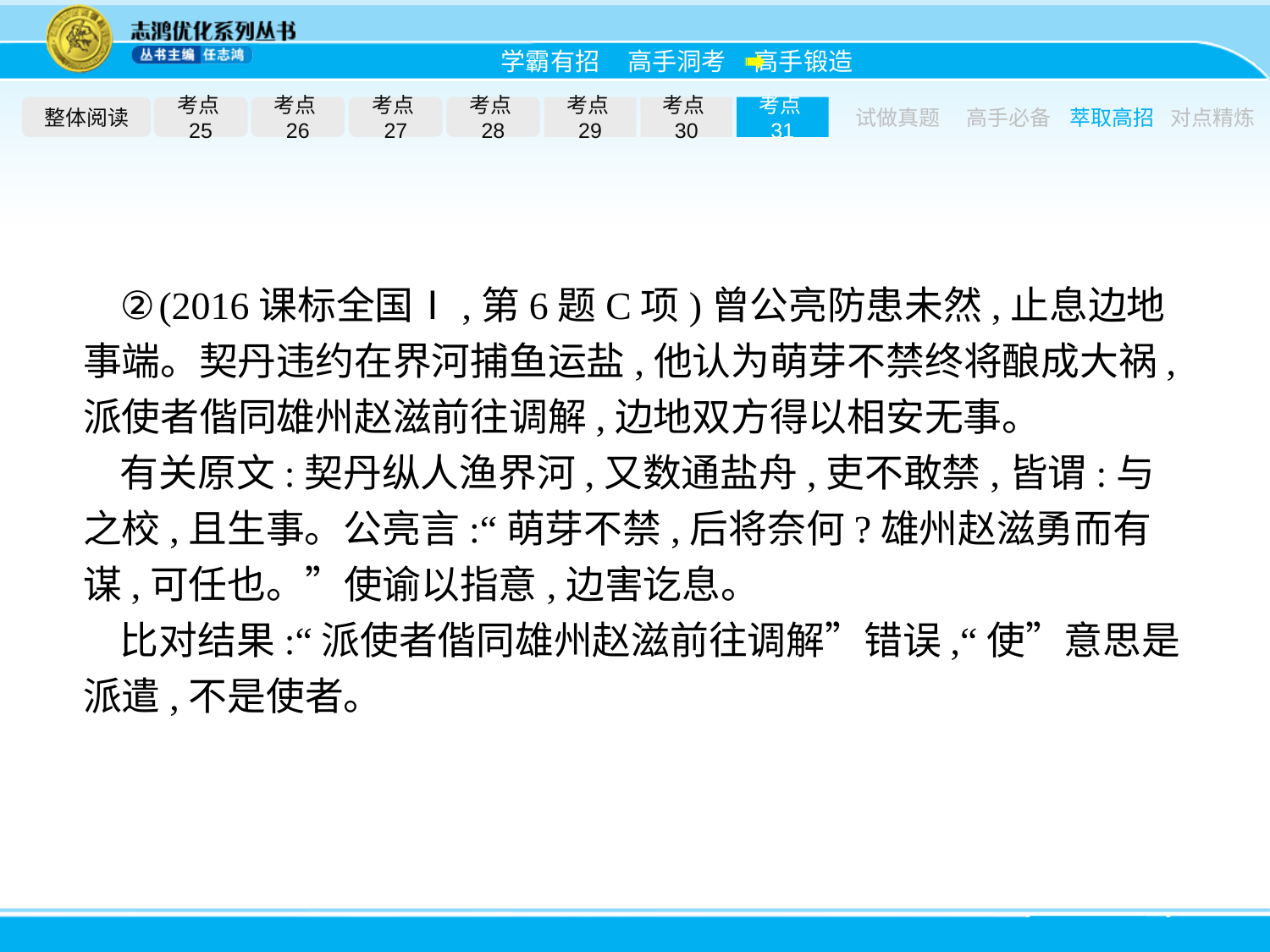

整体阅读
考点25
考点26
考点27
考点28
考点29
考点30
考点31
试做真题
高手必备
萃取高招
对点精炼
②(2016课标全国Ⅰ,第6题C项)曾公亮防患未然,止息边地事端。契丹违约在界河捕鱼运盐,他认为萌芽不禁终将酿成大祸,派使者偕同雄州赵滋前往调解,边地双方得以相安无事。
有关原文:契丹纵人渔界河,又数通盐舟,吏不敢禁,皆谓:与之校,且生事。公亮言:“萌芽不禁,后将奈何?雄州赵滋勇而有谋,可任也。”使谕以指意,边害讫息。
比对结果:“派使者偕同雄州赵滋前往调解”错误,“使”意思是派遣,不是使者。